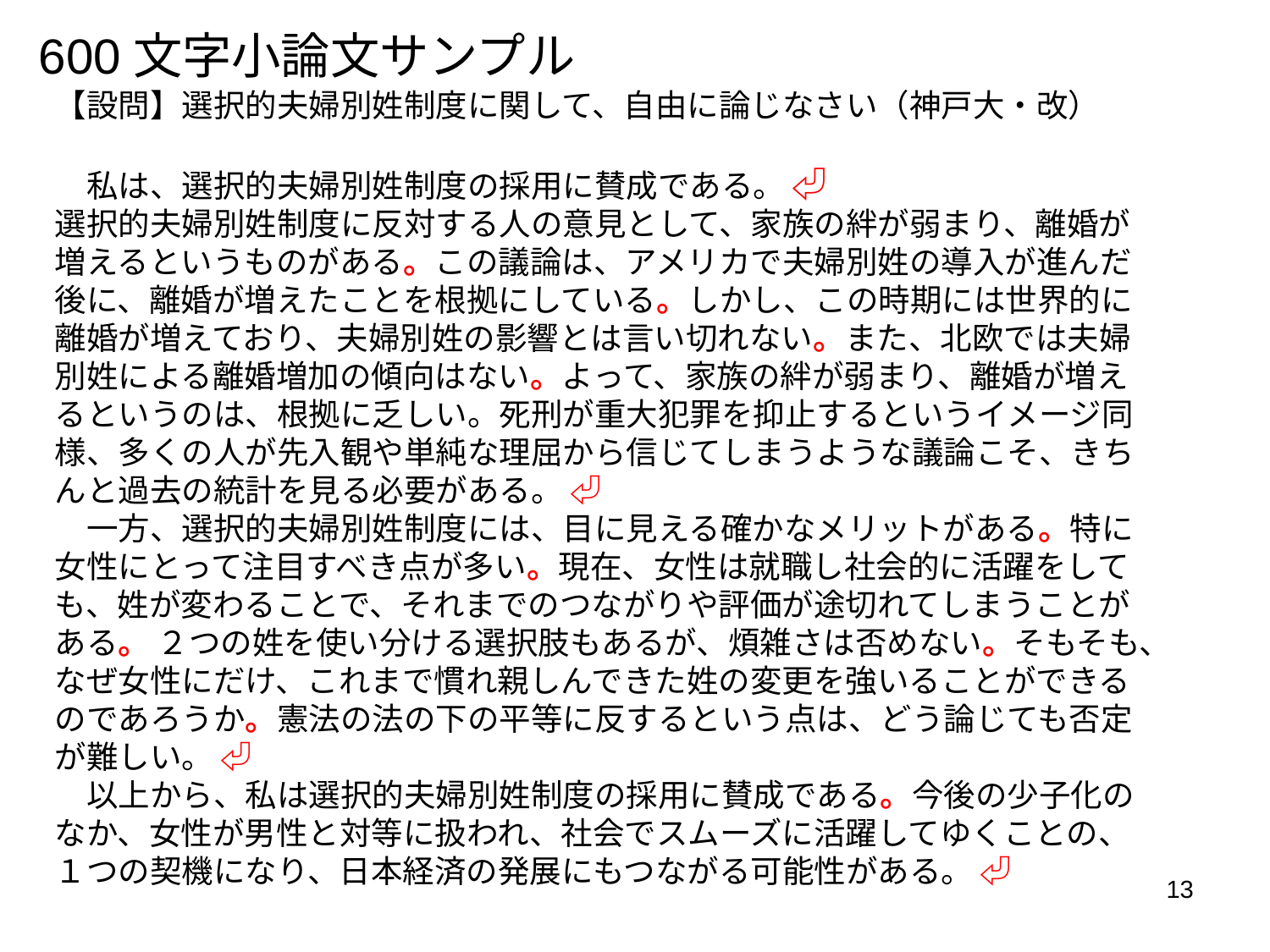

600文字小論文サンプル
【設問】選択的夫婦別姓制度に関して、自由に論じなさい（神戸大・改）

　私は、選択的夫婦別姓制度の採用に賛成である。 ⏎
選択的夫婦別姓制度に反対する人の意見として、家族の絆が弱まり、離婚が増えるというものがある。この議論は、アメリカで夫婦別姓の導入が進んだ後に、離婚が増えたことを根拠にしている。しかし、この時期には世界的に離婚が増えており、夫婦別姓の影響とは言い切れない。また、北欧では夫婦別姓による離婚増加の傾向はない。よって、家族の絆が弱まり、離婚が増えるというのは、根拠に乏しい。死刑が重大犯罪を抑止するというイメージ同様、多くの人が先入観や単純な理屈から信じてしまうような議論こそ、きちんと過去の統計を見る必要がある。 ⏎
　一方、選択的夫婦別姓制度には、目に見える確かなメリットがある。特に女性にとって注目すべき点が多い。現在、女性は就職し社会的に活躍をしても、姓が変わることで、それまでのつながりや評価が途切れてしまうことがある。 ２つの姓を使い分ける選択肢もあるが、煩雑さは否めない。そもそも、なぜ女性にだけ、これまで慣れ親しんできた姓の変更を強いることができるのであろうか。憲法の法の下の平等に反するという点は、どう論じても否定が難しい。 ⏎
　以上から、私は選択的夫婦別姓制度の採用に賛成である。今後の少子化のなか、女性が男性と対等に扱われ、社会でスムーズに活躍してゆくことの、１つの契機になり、日本経済の発展にもつながる可能性がある。 ⏎
13